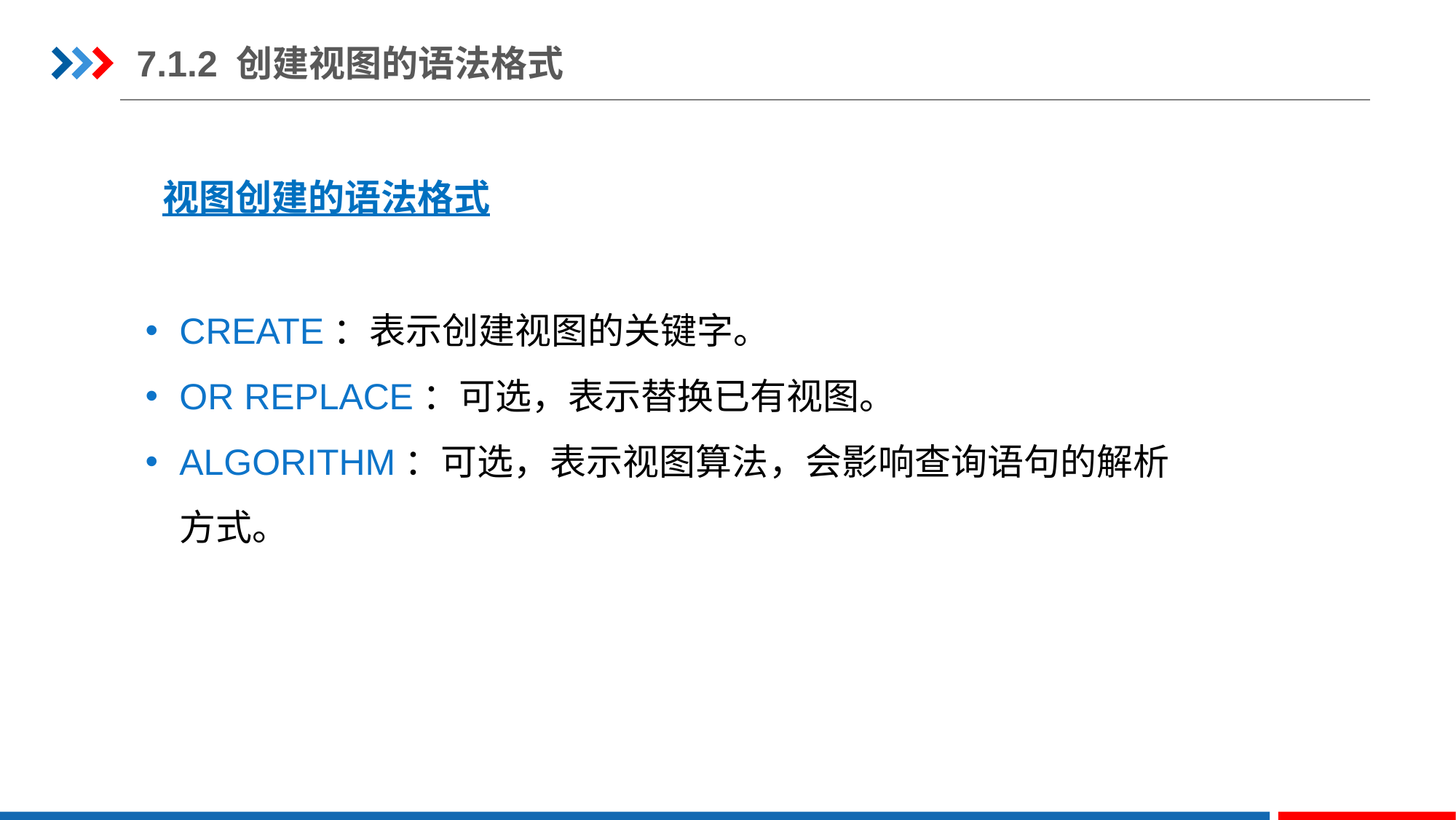

7.1.2 创建视图的语法格式
视图创建的语法格式
CREATE：表示创建视图的关键字。
OR REPLACE：可选，表示替换已有视图。
ALGORITHM：可选，表示视图算法，会影响查询语句的解析方式。